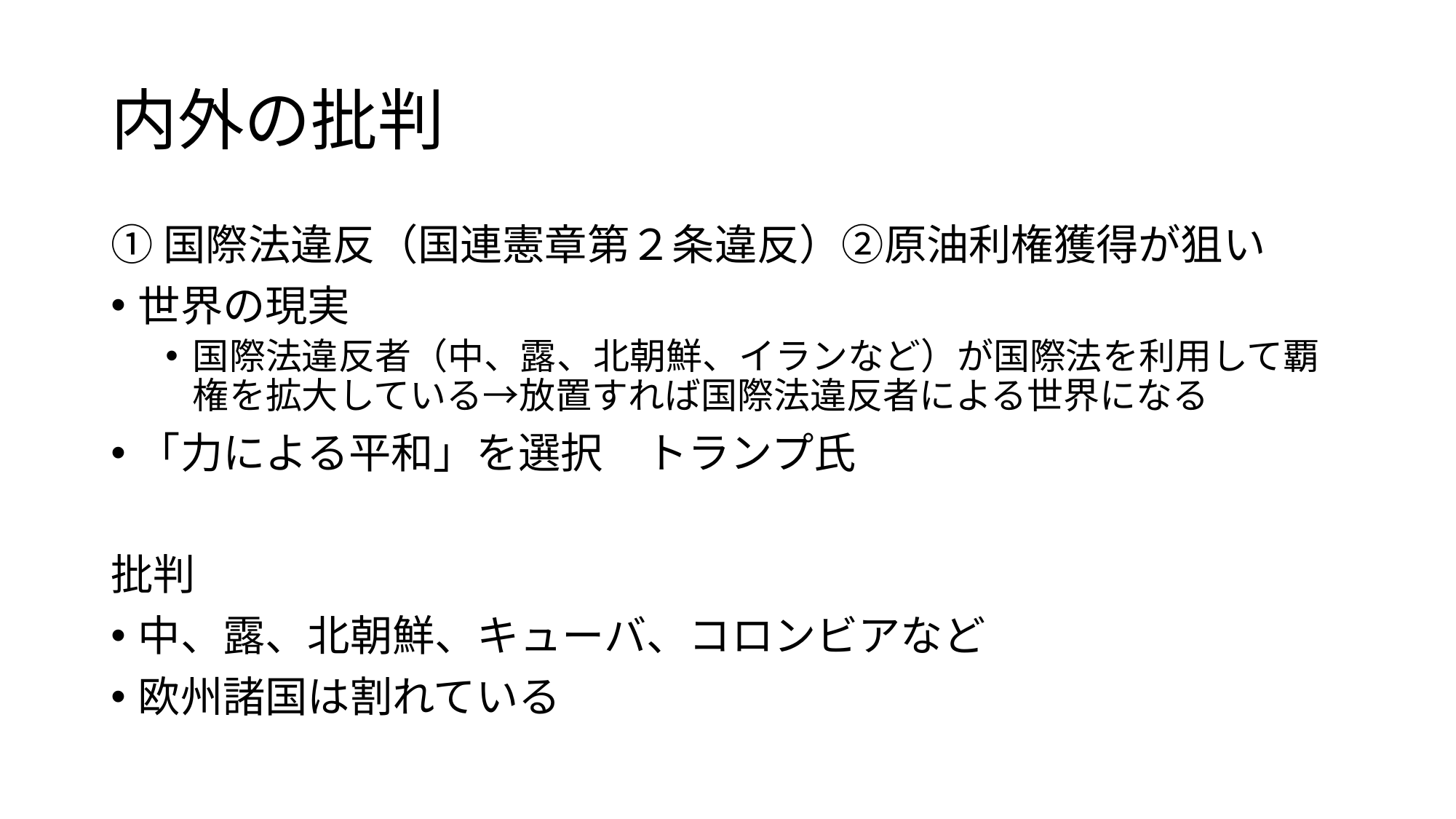

# 内外の批判
①国際法違反（国連憲章第２条違反）②原油利権獲得が狙い
世界の現実
国際法違反者（中、露、北朝鮮、イランなど）が国際法を利用して覇権を拡大している→放置すれば国際法違反者による世界になる
「力による平和」を選択　トランプ氏

批判
中、露、北朝鮮、キューバ、コロンビアなど
欧州諸国は割れている